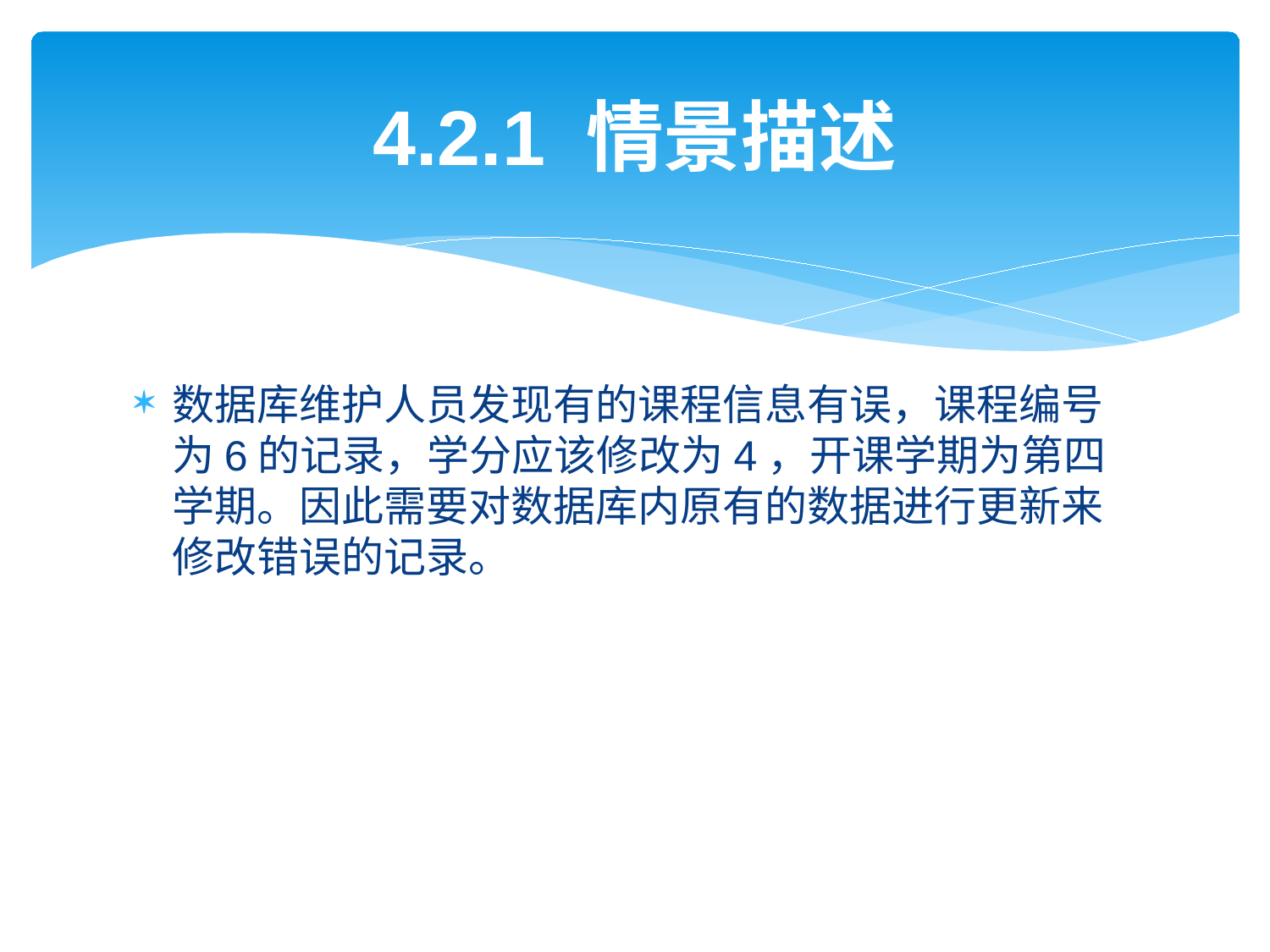

# 4.2.1 情景描述
数据库维护人员发现有的课程信息有误，课程编号为6的记录，学分应该修改为4，开课学期为第四学期。因此需要对数据库内原有的数据进行更新来修改错误的记录。